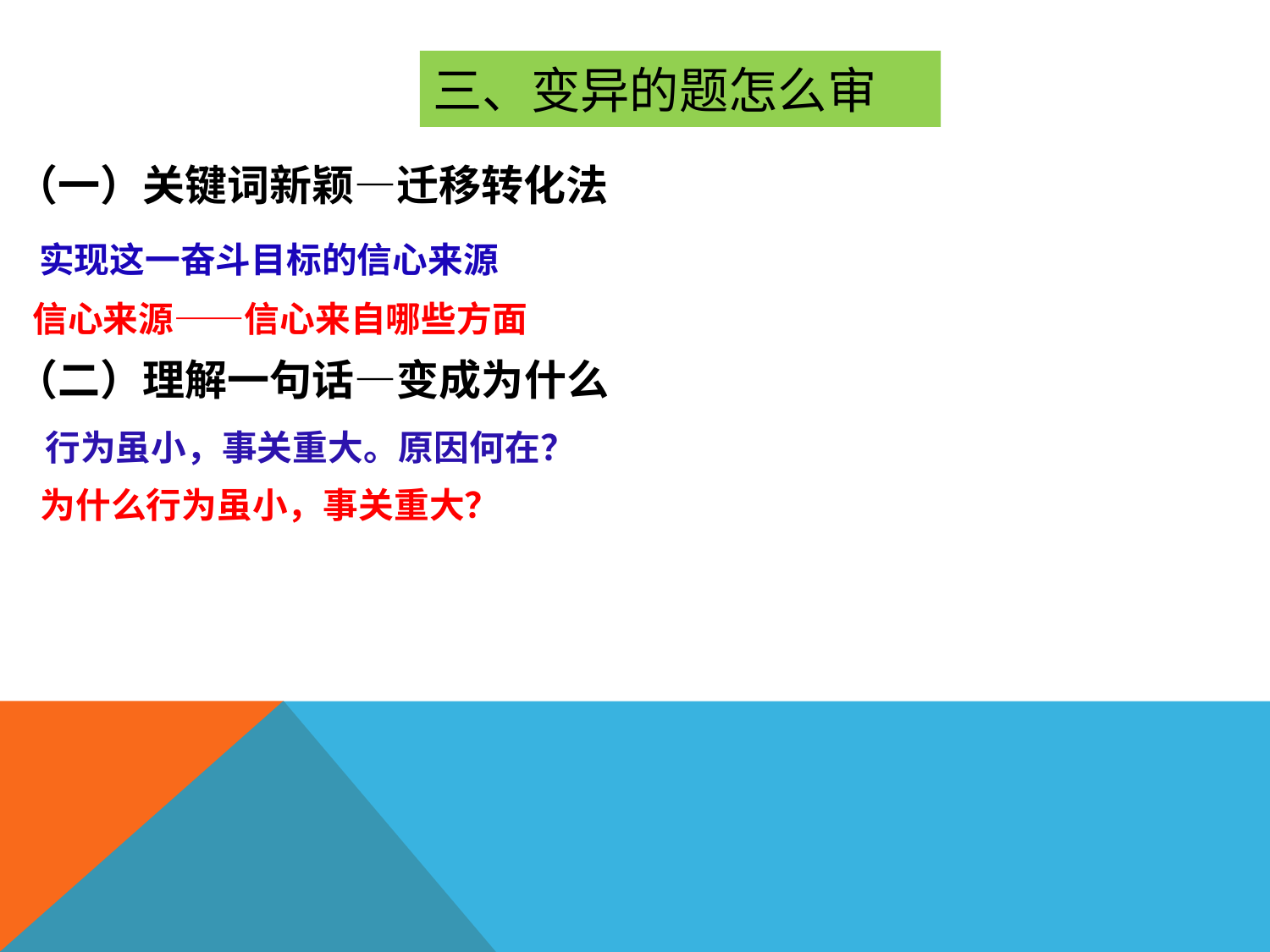

#
三、变异的题怎么审
（一）关键词新颖—迁移转化法
 实现这一奋斗目标的信心来源
 信心来源——信心来自哪些方面
（二）理解一句话—变成为什么
  行为虽小，事关重大。原因何在？
  为什么行为虽小，事关重大？